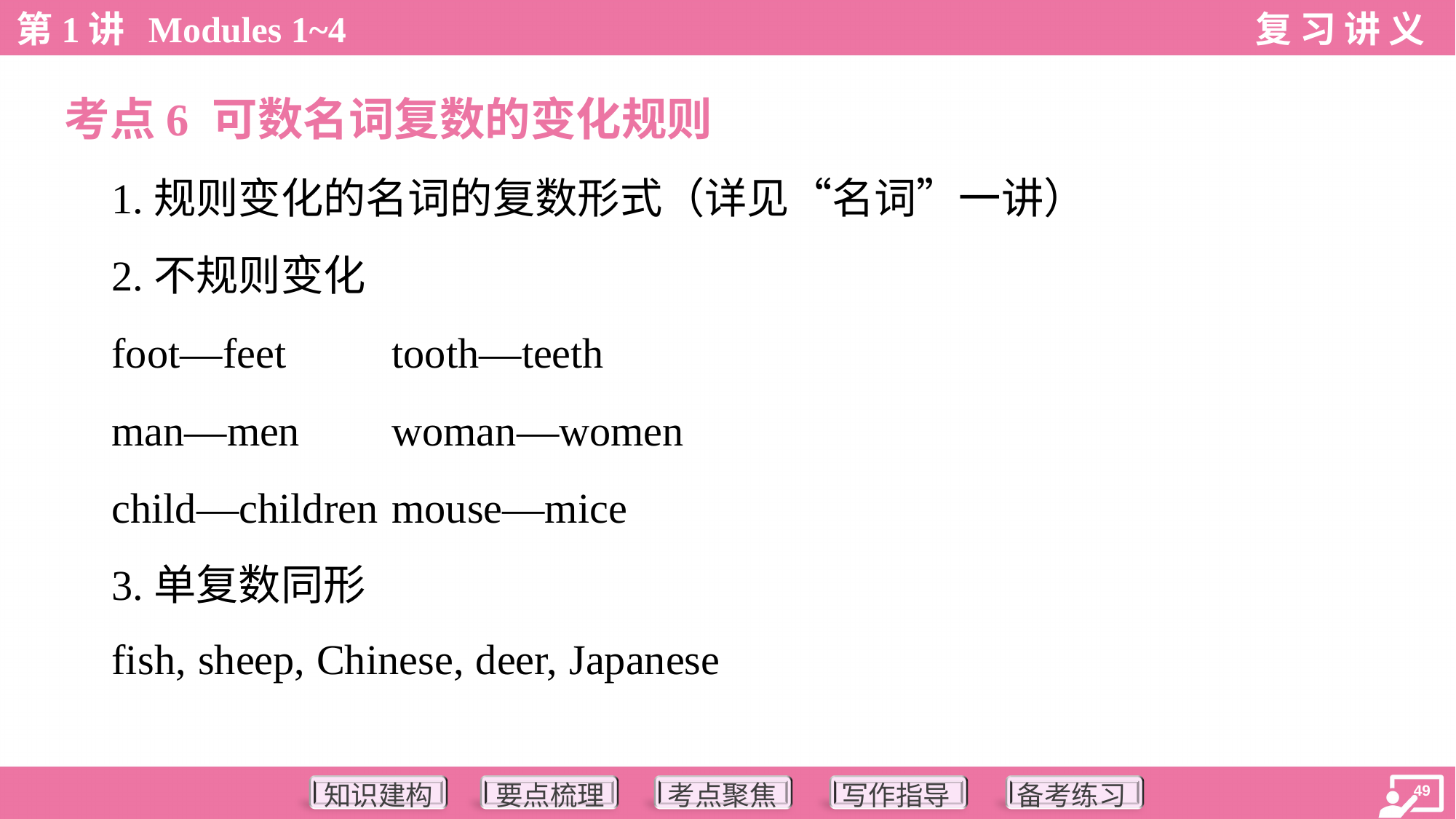

考点6 可数名词复数的变化规则
    1.规则变化的名词的复数形式（详见“名词”一讲）
    2.不规则变化
    foot—feet	tooth—teeth
    man—men	woman—women
    child—children	mouse—mice
    3.单复数同形
    fish, sheep, Chinese, deer, Japanese